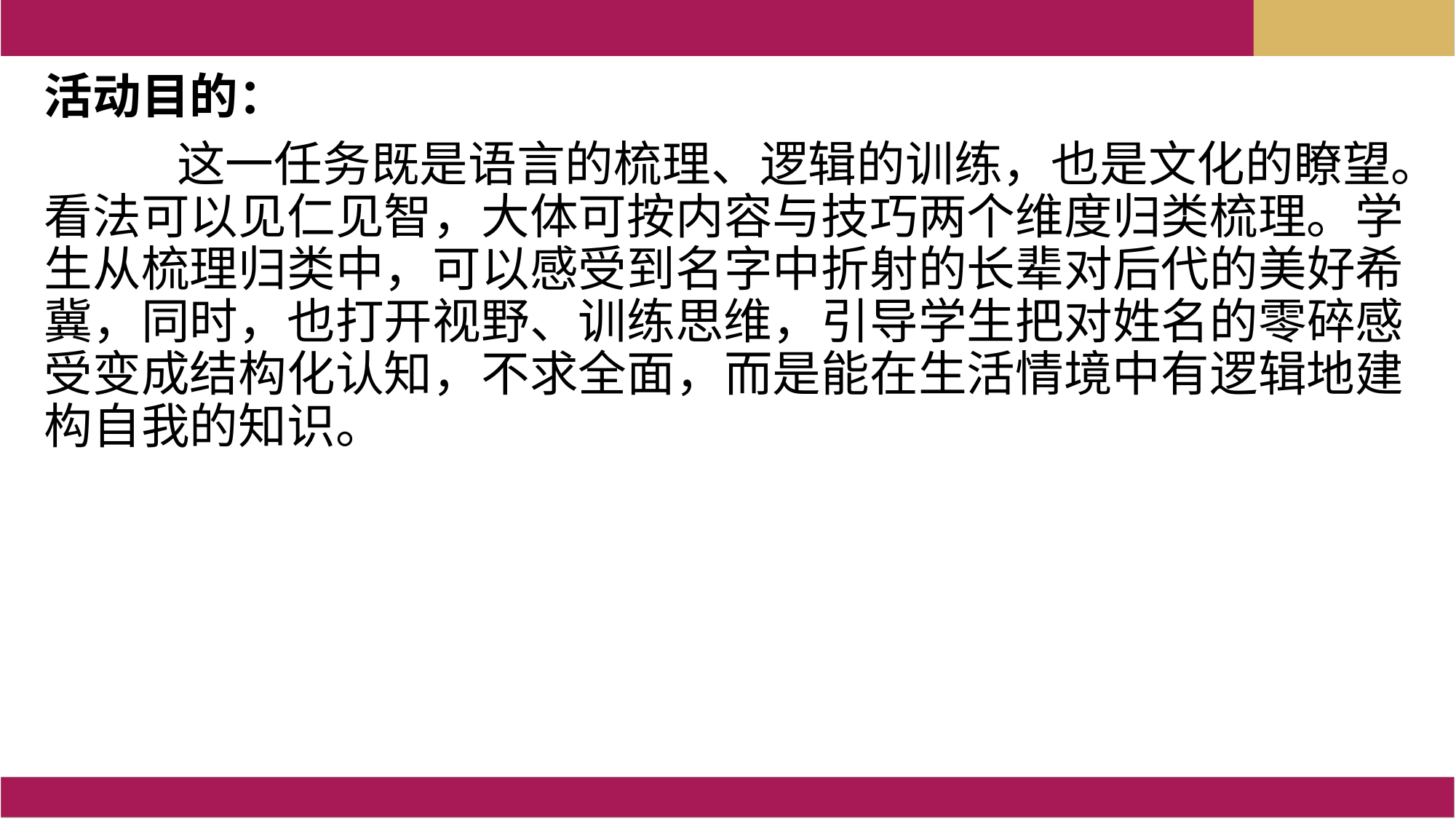

活动目的：
         这一任务既是语言的梳理、逻辑的训练，也是文化的瞭望。看法可以见仁见智，大体可按内容与技巧两个维度归类梳理。学生从梳理归类中，可以感受到名字中折射的长辈对后代的美好希冀，同时，也打开视野、训练思维，引导学生把对姓名的零碎感受变成结构化认知，不求全面，而是能在生活情境中有逻辑地建构自我的知识。